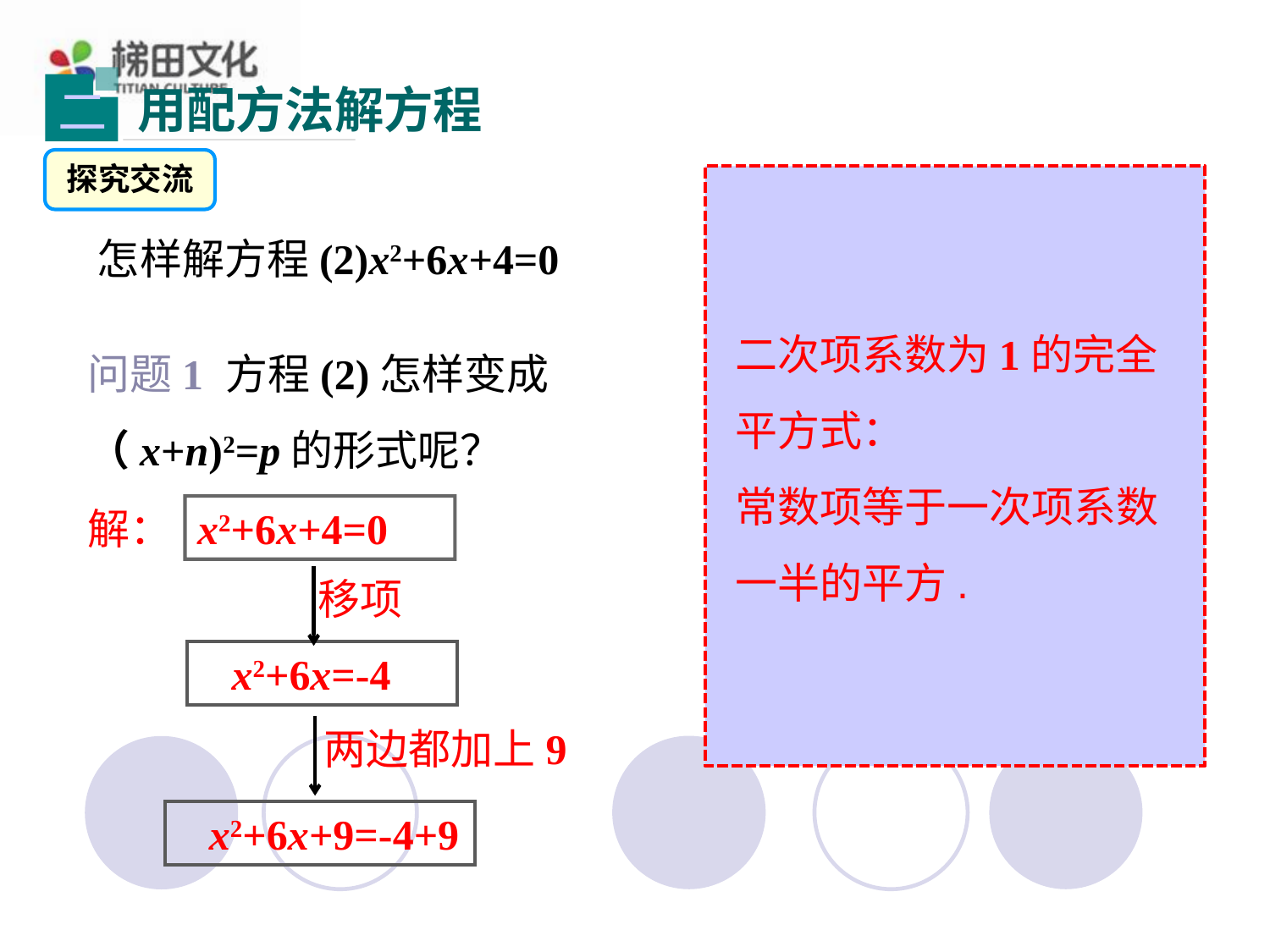

用配方法解方程
二

探究交流

怎样解方程(2)x2+6x+4=0
二次项系数为1的完全平方式：
常数项等于一次项系数一半的平方.
问题1 方程(2)怎样变成（x+n)2=p的形式呢？
解：
x2+6x+4=0
移项
   x2+6x=-4
两边都加上9
   x2+6x+9=-4+9